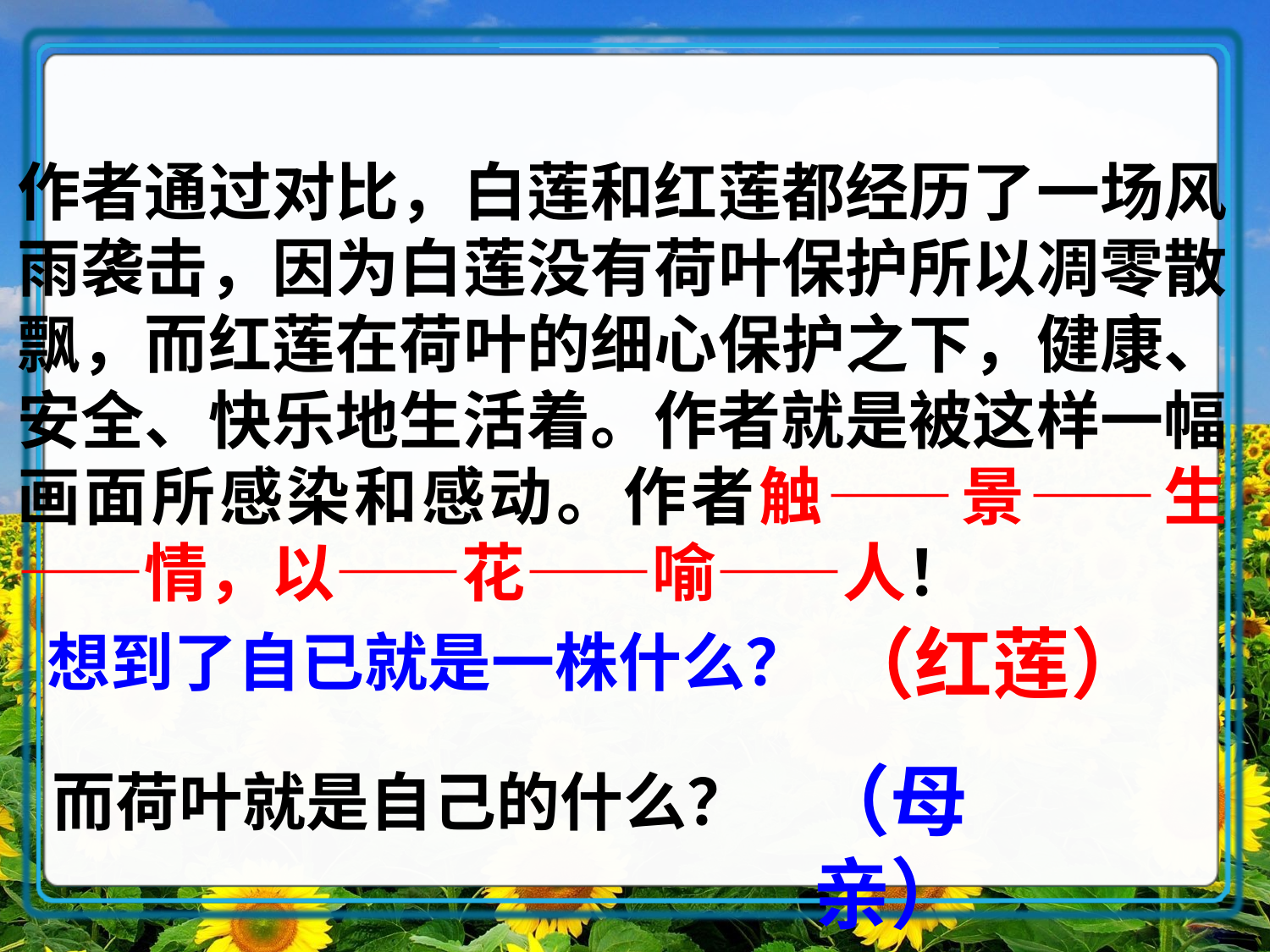

作者通过对比，白莲和红莲都经历了一场风雨袭击，因为白莲没有荷叶保护所以凋零散飘，而红莲在荷叶的细心保护之下，健康、安全、快乐地生活着。作者就是被这样一幅画面所感染和感动。作者触——景——生——情，以——花——喻——人！
（红莲）
想到了自已就是一株什么？
（母亲）
而荷叶就是自己的什么？